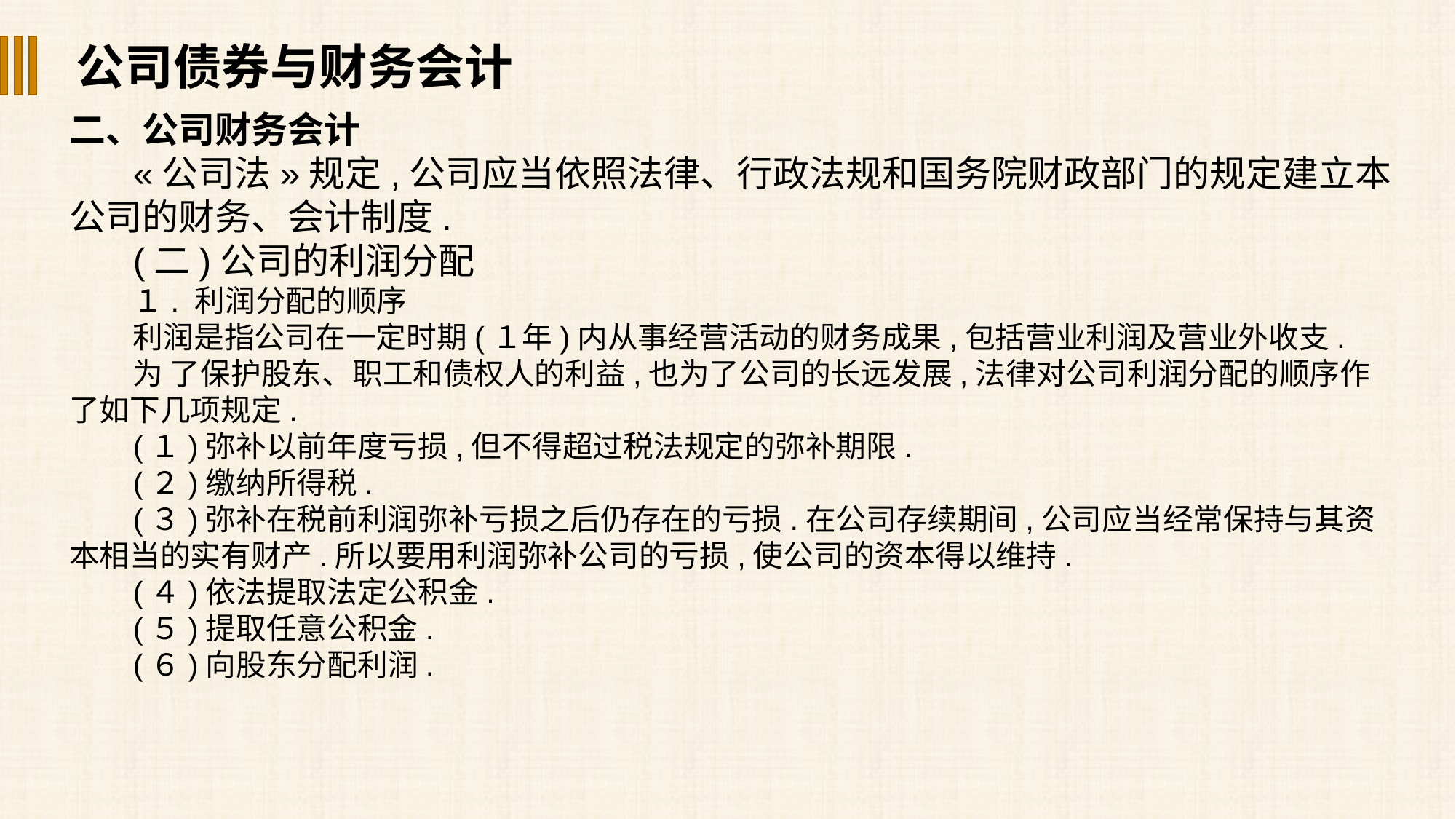

公司债券与财务会计

二、公司财务会计
«公司法»规定,公司应当依照法律、行政法规和国务院财政部门的规定建立本公司的财务、会计制度.
(二)公司的利润分配
１. 利润分配的顺序
利润是指公司在一定时期(１年)内从事经营活动的财务成果,包括营业利润及营业外收支.
为 了保护股东、职工和债权人的利益,也为了公司的长远发展,法律对公司利润分配的顺序作了如下几项规定.
(１)弥补以前年度亏损,但不得超过税法规定的弥补期限.
(２)缴纳所得税.
(３)弥补在税前利润弥补亏损之后仍存在的亏损.在公司存续期间,公司应当经常保持与其资本相当的实有财产.所以要用利润弥补公司的亏损,使公司的资本得以维持.
(４)依法提取法定公积金.
(５)提取任意公积金.
(６)向股东分配利润.